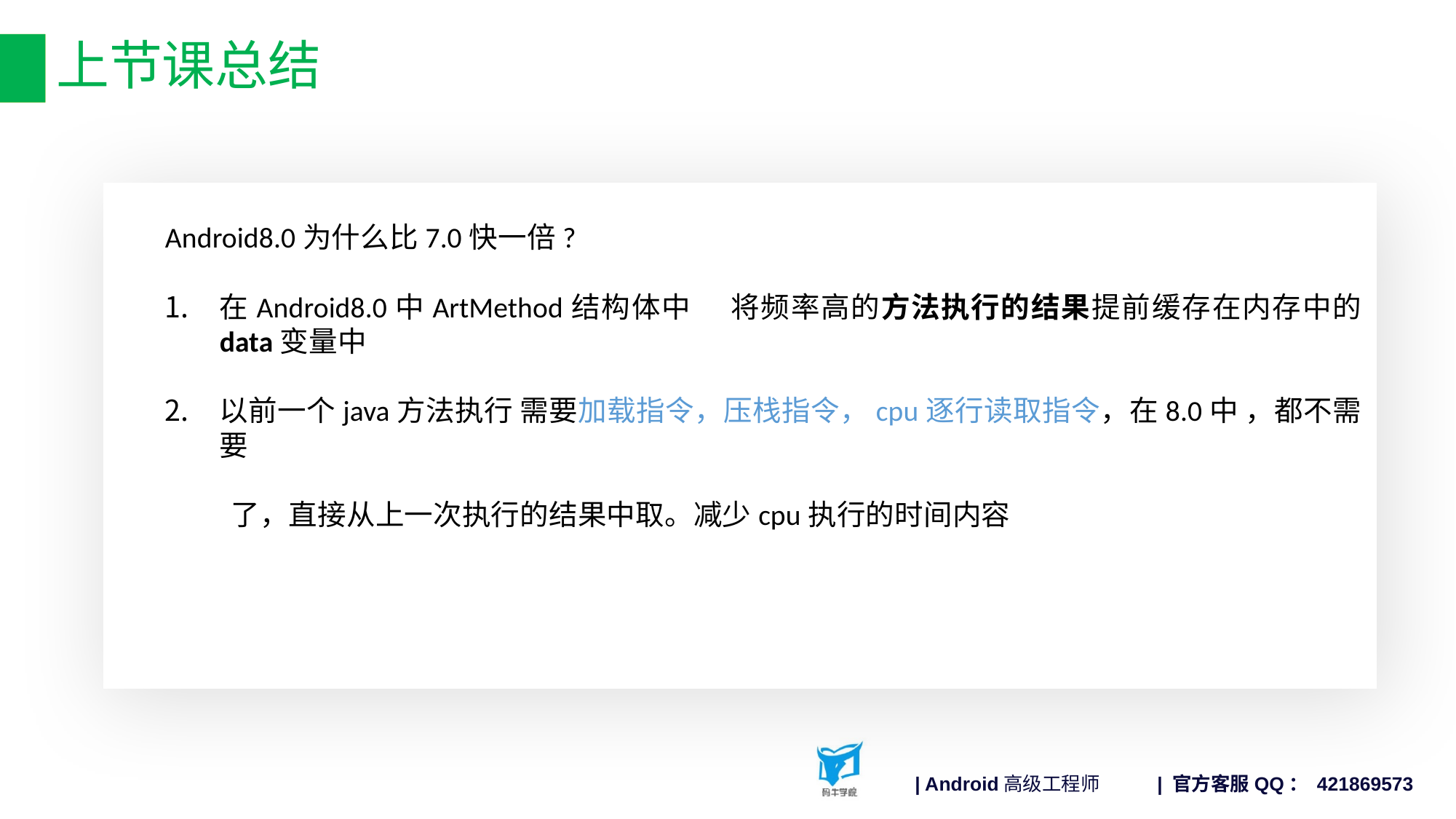

# 上节课总结

Android8.0为什么比7.0快一倍?

在Android8.0中ArtMethod结构体中     将频率高的方法执行的结果提前缓存在内存中的 data变量中

以前一个java方法执行 需要加载指令，压栈指令，cpu逐行读取指令，在8.0中 ，都不需要

         了，直接从上一次执行的结果中取。减少cpu执行的时间内容